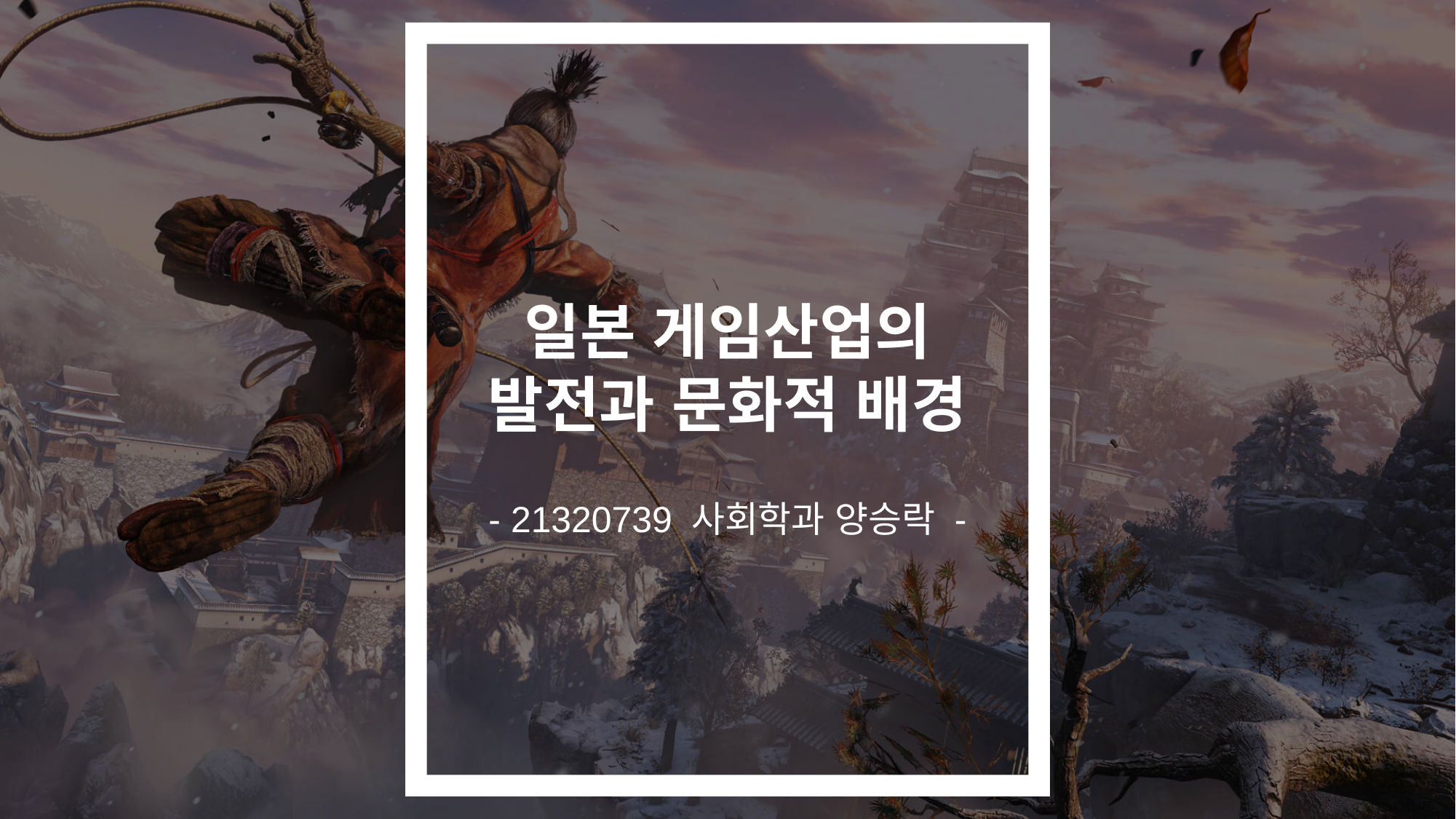

일본 게임산업의
발전과 문화적 배경
- 21320739 사회학과 양승락 -